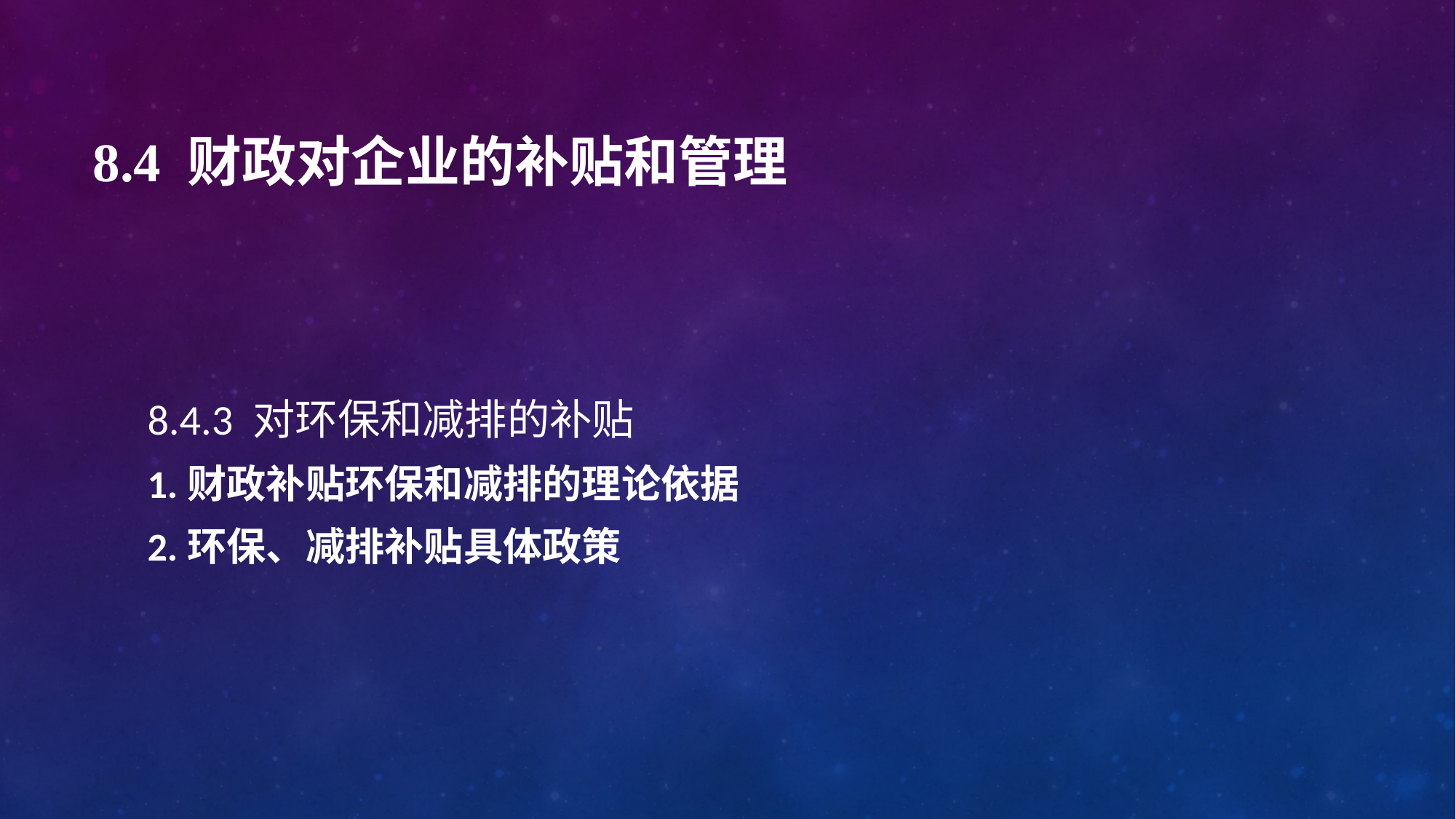

# 8.4 财政对企业的补贴和管理
8.4.3 对环保和减排的补贴
1.财政补贴环保和减排的理论依据
2.环保、减排补贴具体政策